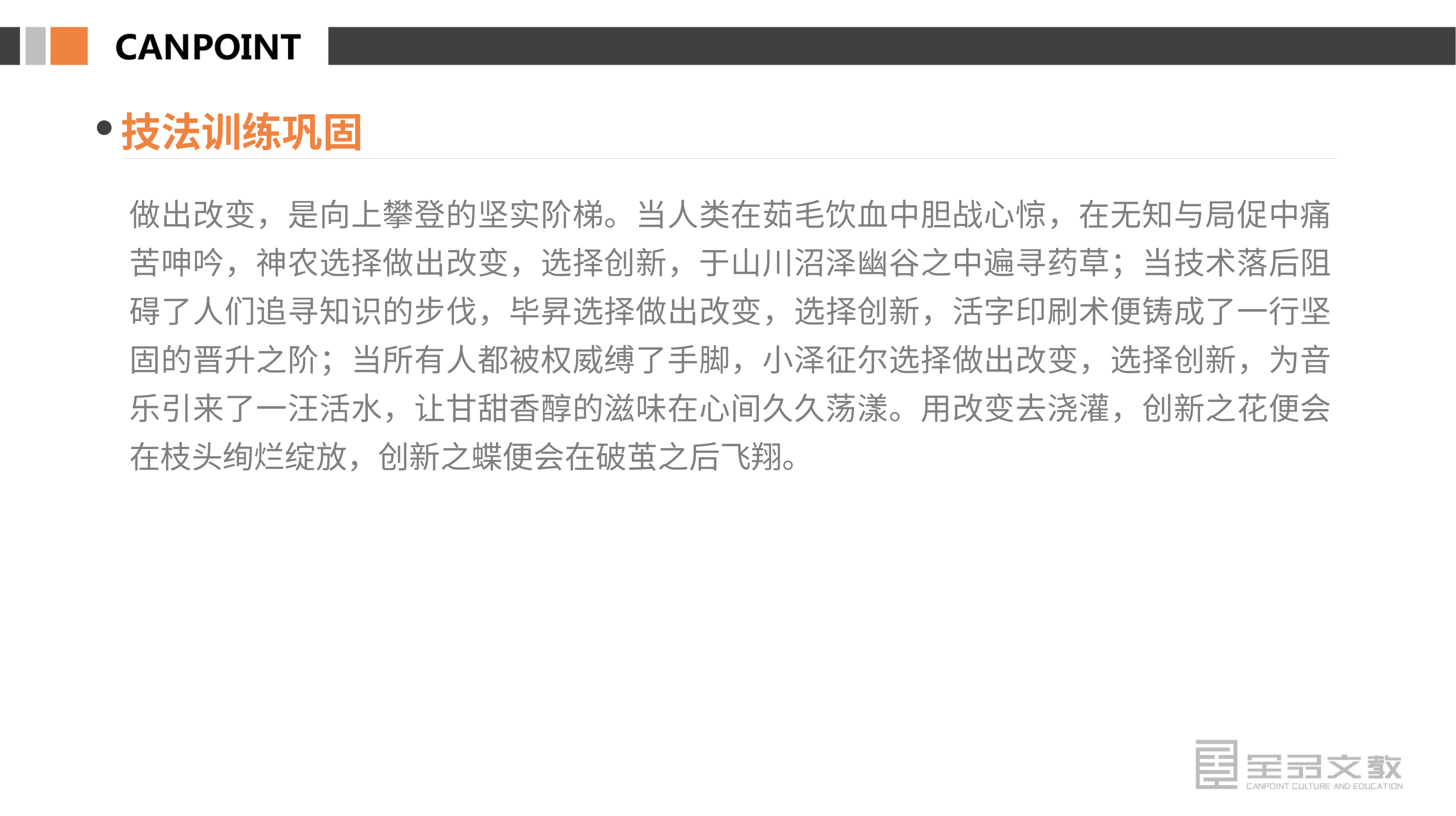

技法训练巩固

做出改变，是向上攀登的坚实阶梯。当人类在茹毛饮血中胆战心惊，在无知与局促中痛苦呻吟，神农选择做出改变，选择创新，于山川沼泽幽谷之中遍寻药草；当技术落后阻碍了人们追寻知识的步伐，毕昇选择做出改变，选择创新，活字印刷术便铸成了一行坚固的晋升之阶；当所有人都被权威缚了手脚，小泽征尔选择做出改变，选择创新，为音乐引来了一汪活水，让甘甜香醇的滋味在心间久久荡漾。用改变去浇灌，创新之花便会在枝头绚烂绽放，创新之蝶便会在破茧之后飞翔。